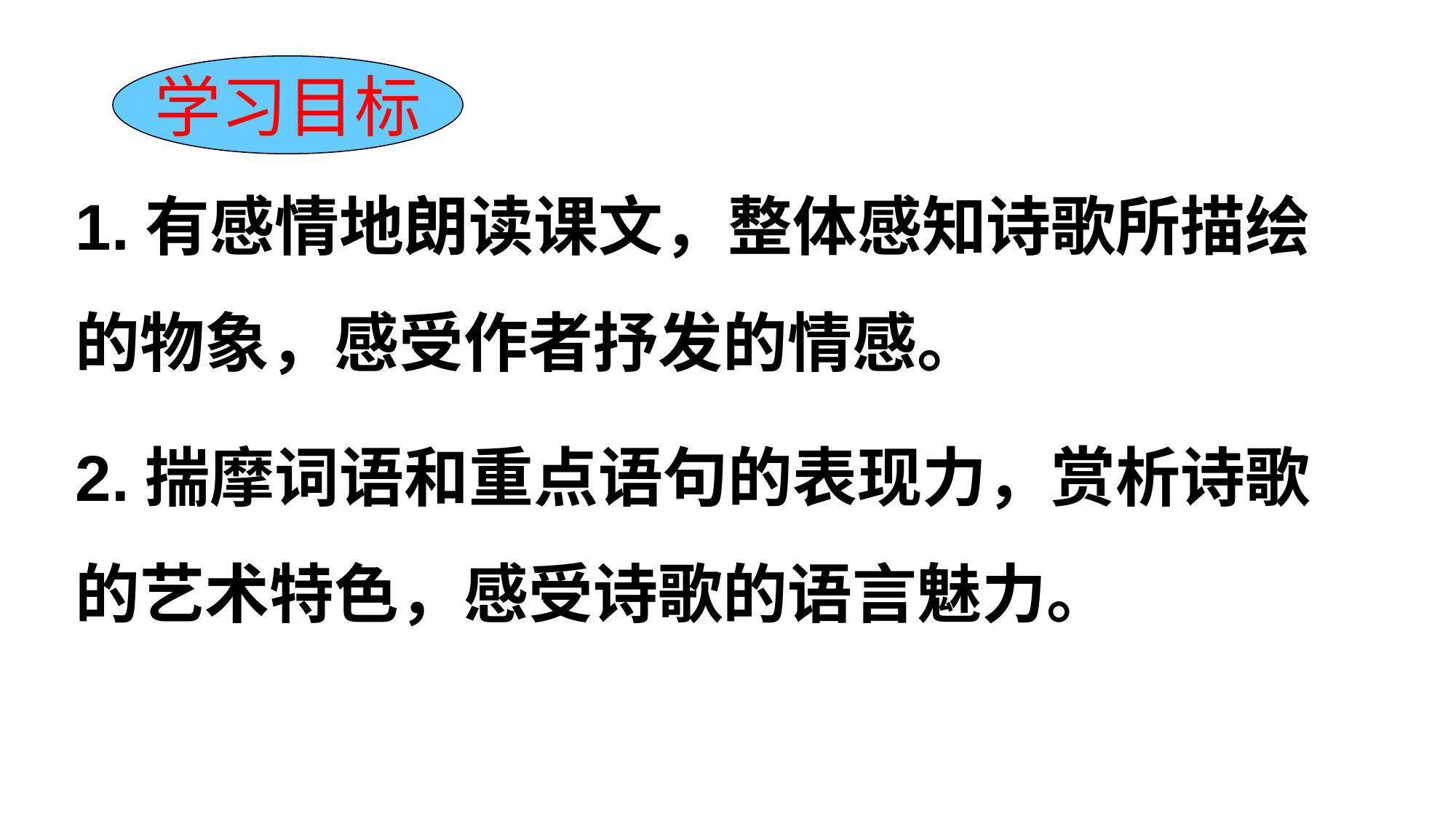

学习目标
1.有感情地朗读课文，整体感知诗歌所描绘的物象，感受作者抒发的情感。
2.揣摩词语和重点语句的表现力，赏析诗歌的艺术特色，感受诗歌的语言魅力。